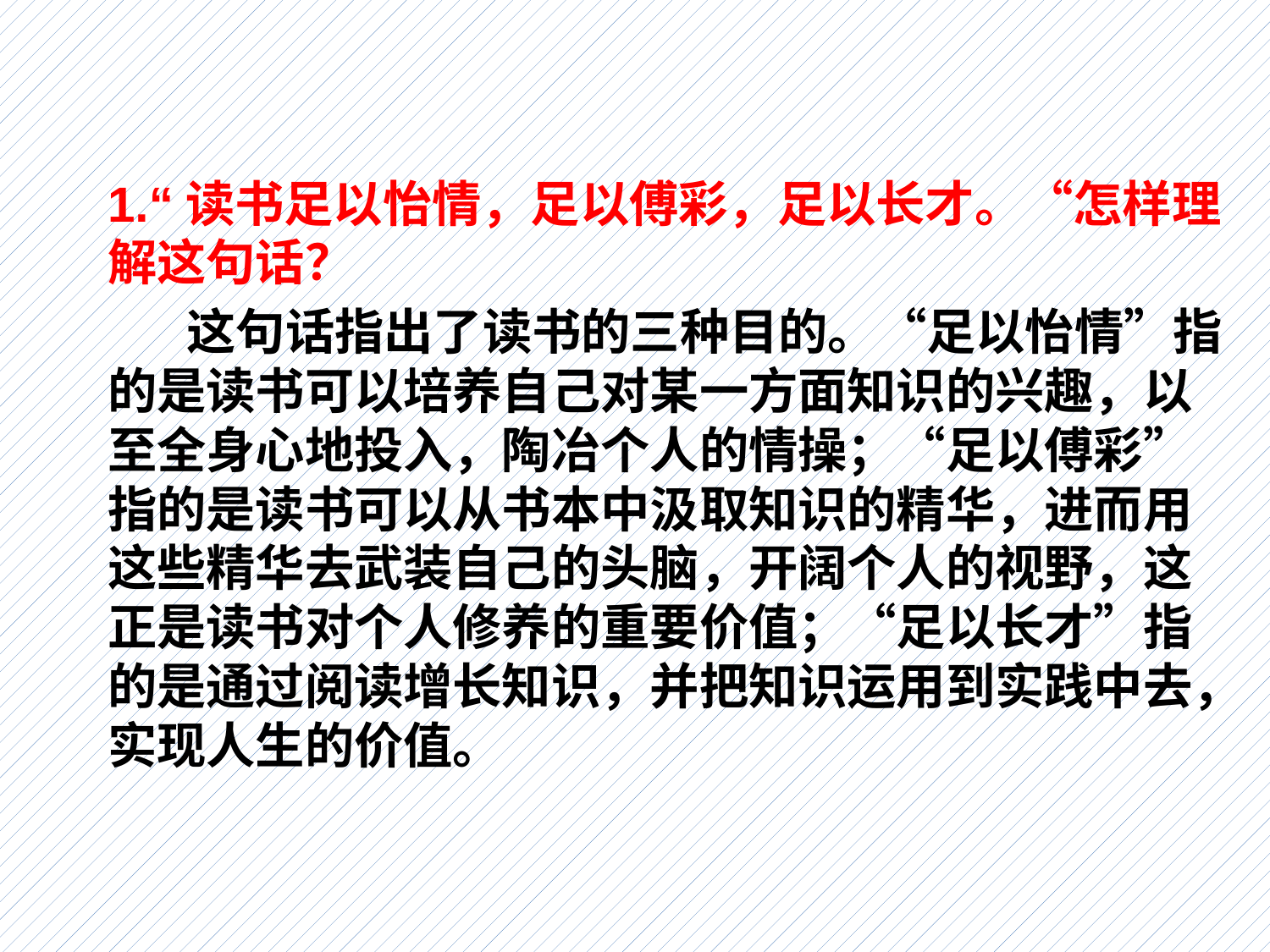

1.“读书足以怡情，足以傅彩，足以长才。“怎样理解这句话？
      这句话指出了读书的三种目的。“足以怡情”指的是读书可以培养自己对某一方面知识的兴趣，以至全身心地投入，陶冶个人的情操；“足以傅彩”指的是读书可以从书本中汲取知识的精华，进而用这些精华去武装自己的头脑，开阔个人的视野，这正是读书对个人修养的重要价值；“足以长才”指的是通过阅读增长知识，并把知识运用到实践中去，实现人生的价值。